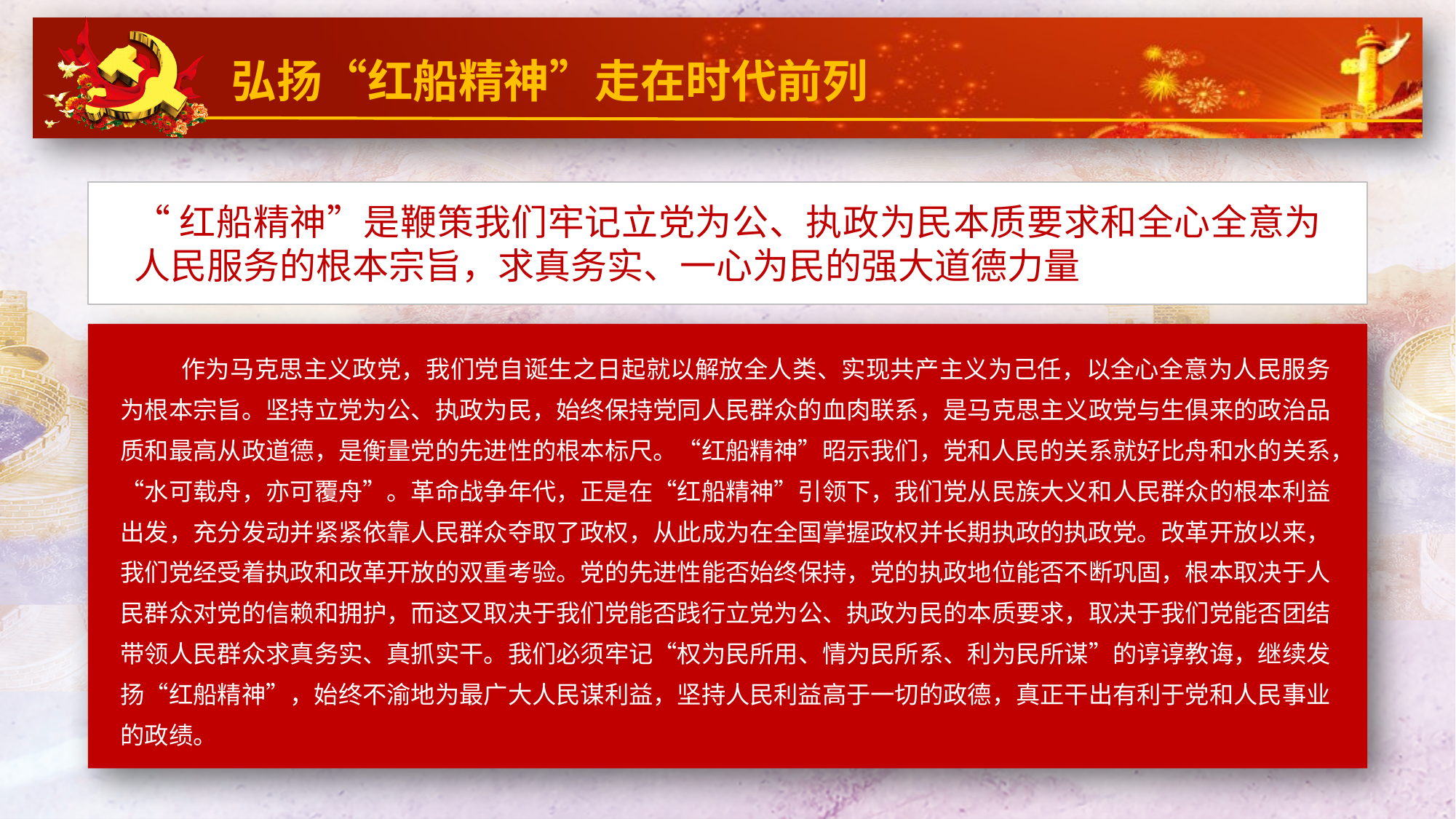

“红船精神”是鞭策我们牢记立党为公、执政为民本质要求和全心全意为人民服务的根本宗旨，求真务实、一心为民的强大道德力量

作为马克思主义政党，我们党自诞生之日起就以解放全人类、实现共产主义为己任，以全心全意为人民服务为根本宗旨。坚持立党为公、执政为民，始终保持党同人民群众的血肉联系，是马克思主义政党与生俱来的政治品质和最高从政道德，是衡量党的先进性的根本标尺。“红船精神”昭示我们，党和人民的关系就好比舟和水的关系，“水可载舟，亦可覆舟”。革命战争年代，正是在“红船精神”引领下，我们党从民族大义和人民群众的根本利益出发，充分发动并紧紧依靠人民群众夺取了政权，从此成为在全国掌握政权并长期执政的执政党。改革开放以来，我们党经受着执政和改革开放的双重考验。党的先进性能否始终保持，党的执政地位能否不断巩固，根本取决于人民群众对党的信赖和拥护，而这又取决于我们党能否践行立党为公、执政为民的本质要求，取决于我们党能否团结带领人民群众求真务实、真抓实干。我们必须牢记“权为民所用、情为民所系、利为民所谋”的谆谆教诲，继续发扬“红船精神”，始终不渝地为最广大人民谋利益，坚持人民利益高于一切的政德，真正干出有利于党和人民事业的政绩。